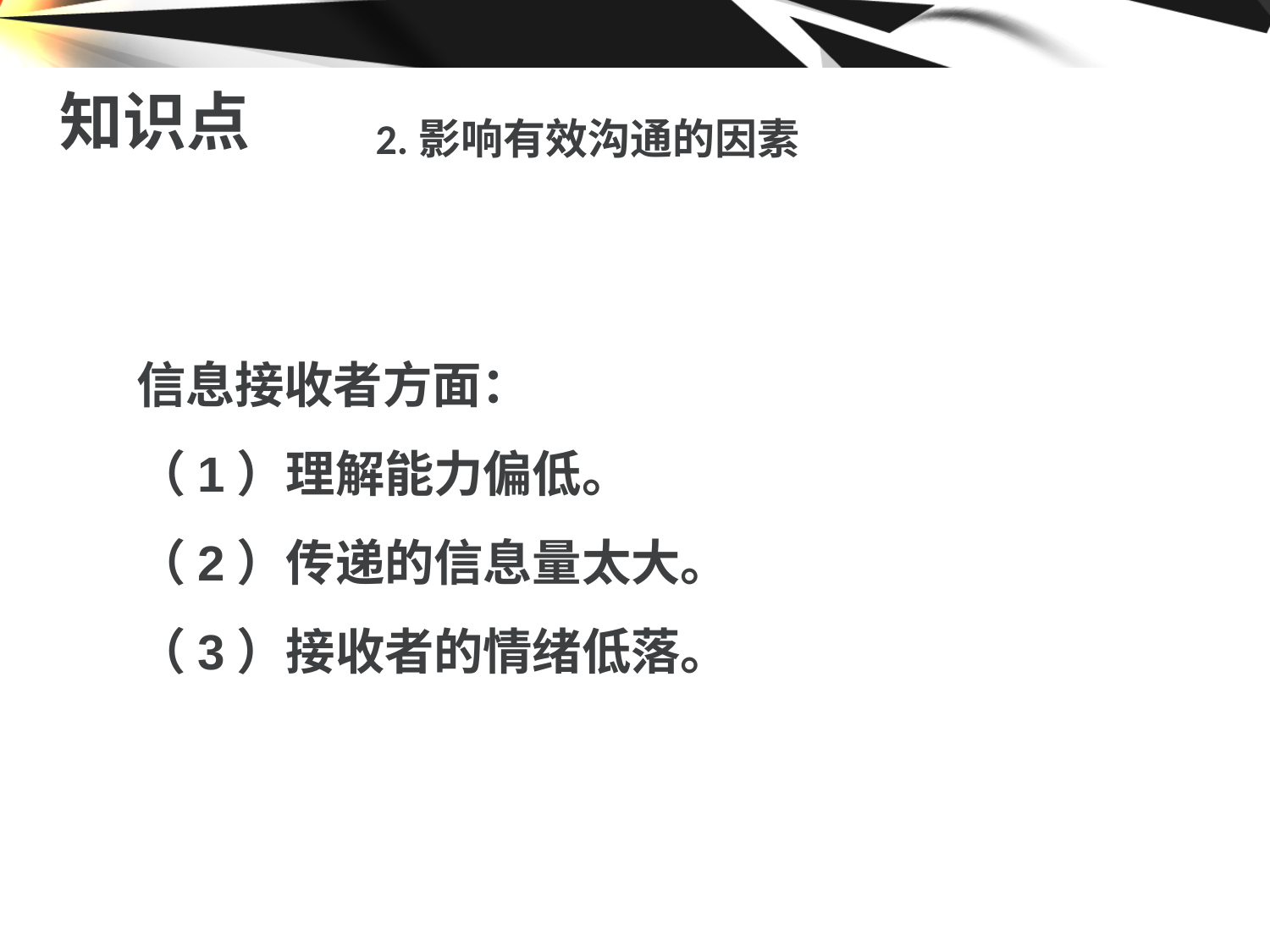

知识点
2.影响有效沟通的因素
信息接收者方面：
（1）理解能力偏低。
（2）传递的信息量太大。
（3）接收者的情绪低落。